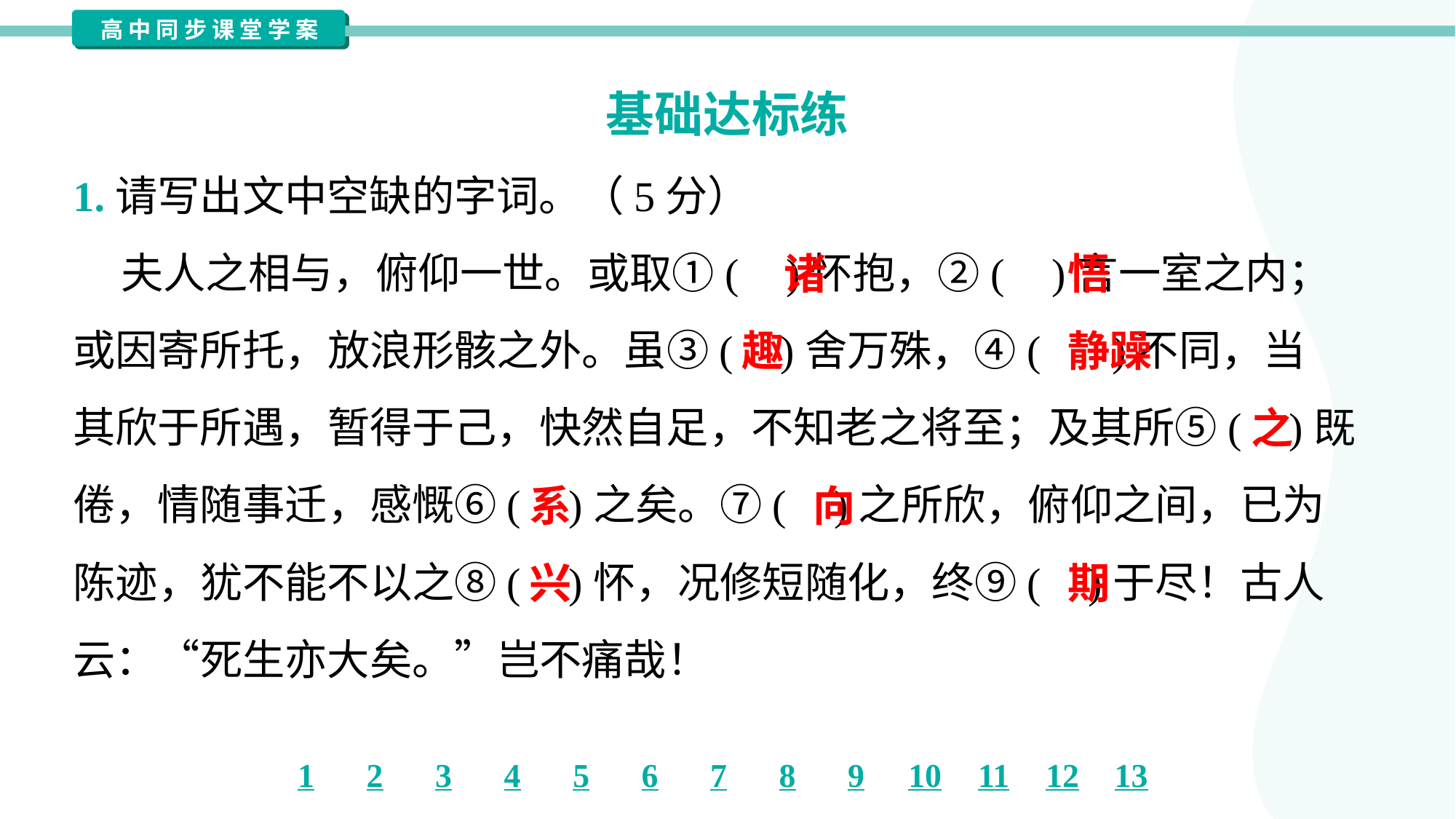

基础达标练
1.请写出文中空缺的字词。（5分）
    夫人之相与，俯仰一世。或取①(    )怀抱，②(    )言一室之内；
或因寄所托，放浪形骸之外。虽③(    )舍万殊，④(      )不同，当
其欣于所遇，暂得于己，快然自足，不知老之将至；及其所⑤(    )既
倦，情随事迁，感慨⑥(    )之矣。⑦(    )之所欣，俯仰之间，已为
陈迹，犹不能不以之⑧(    )怀，况修短随化，终⑨(    )于尽！古人
云：“死生亦大矣。”岂不痛哉！

诸
悟
趣
静躁
之
系
向
兴
期